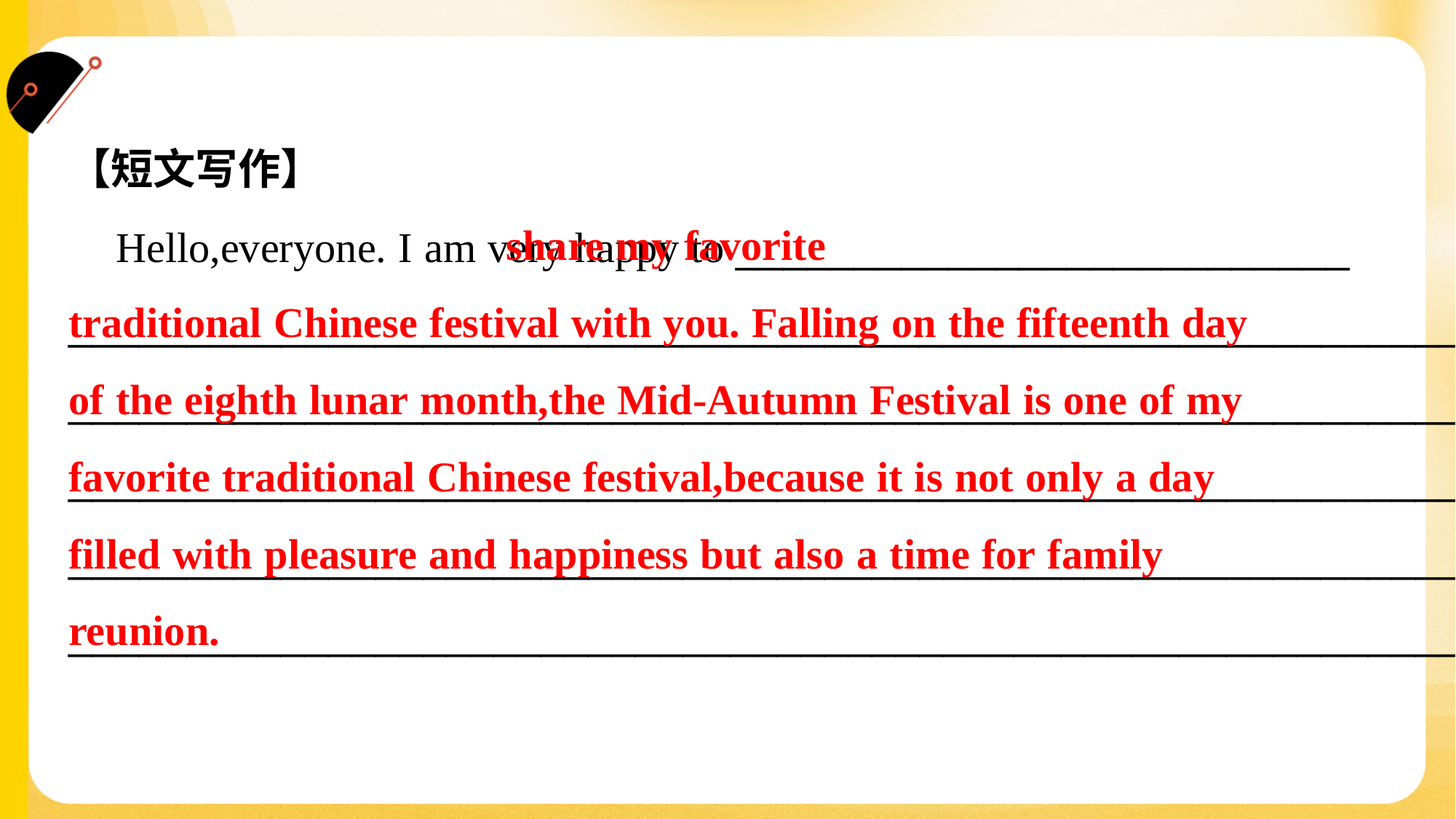

【短文写作】
    Hello,everyone. I am very happy to __________________________
______________________________________________________________
______________________________________________________________
______________________________________________________________
______________________________________________________________
______________________________________________________________

                                     share my favorite
traditional Chinese festival with you. Falling on the fifteenth day
of the eighth lunar month,the Mid-Autumn Festival is one of my
favorite traditional Chinese festival,because it is not only a day
filled with pleasure and happiness but also a time for family
reunion.